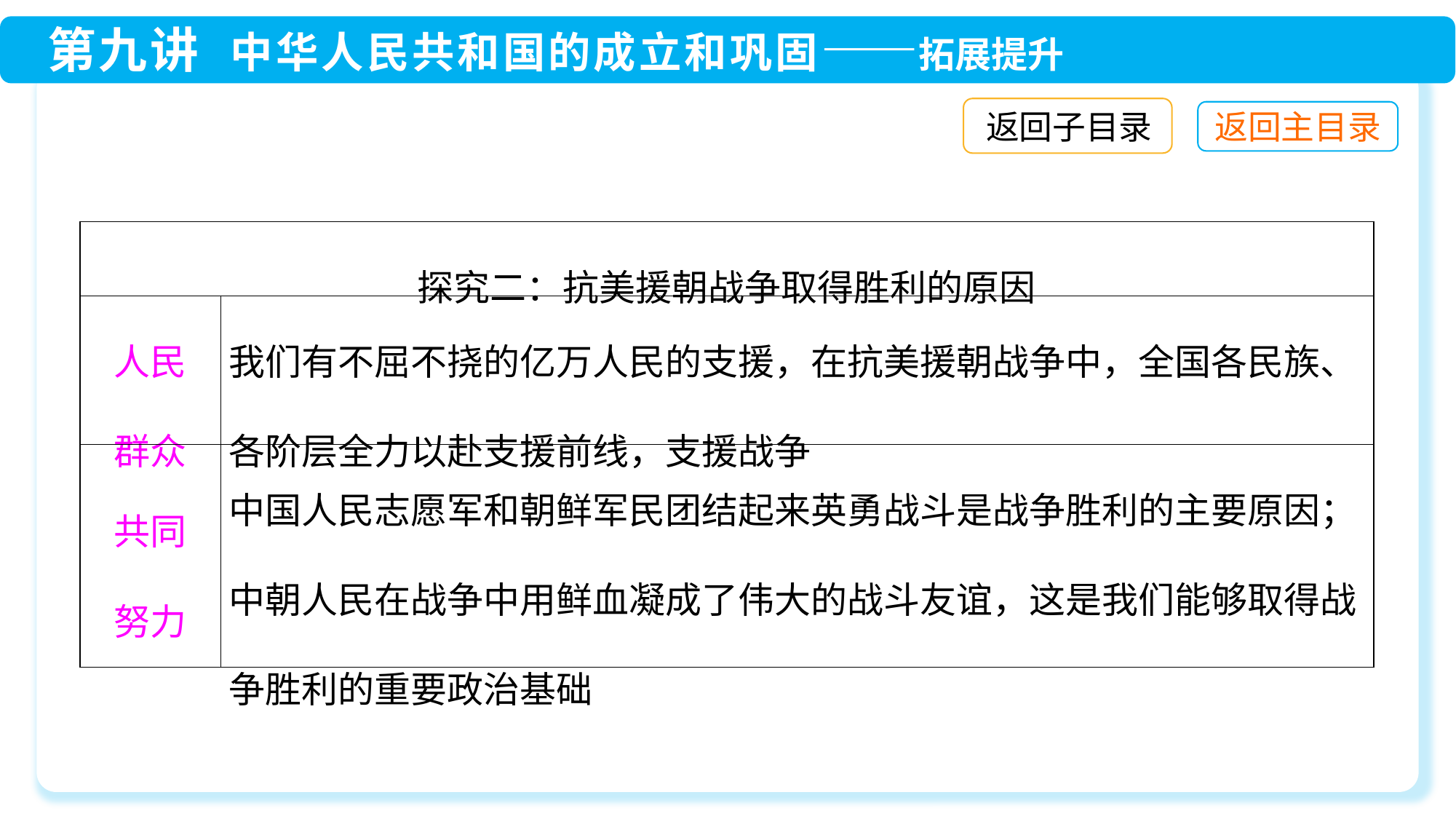

返回子目录
| 探究二：抗美援朝战争取得胜利的原因 |  |
| --- | --- |
| 人民 群众 | 我们有不屈不挠的亿万人民的支援，在抗美援朝战争中，全国各民族、各阶层全力以赴支援前线，支援战争 |
| 共同 努力 | 中国人民志愿军和朝鲜军民团结起来英勇战斗是战争胜利的主要原因；中朝人民在战争中用鲜血凝成了伟大的战斗友谊，这是我们能够取得战争胜利的重要政治基础 |